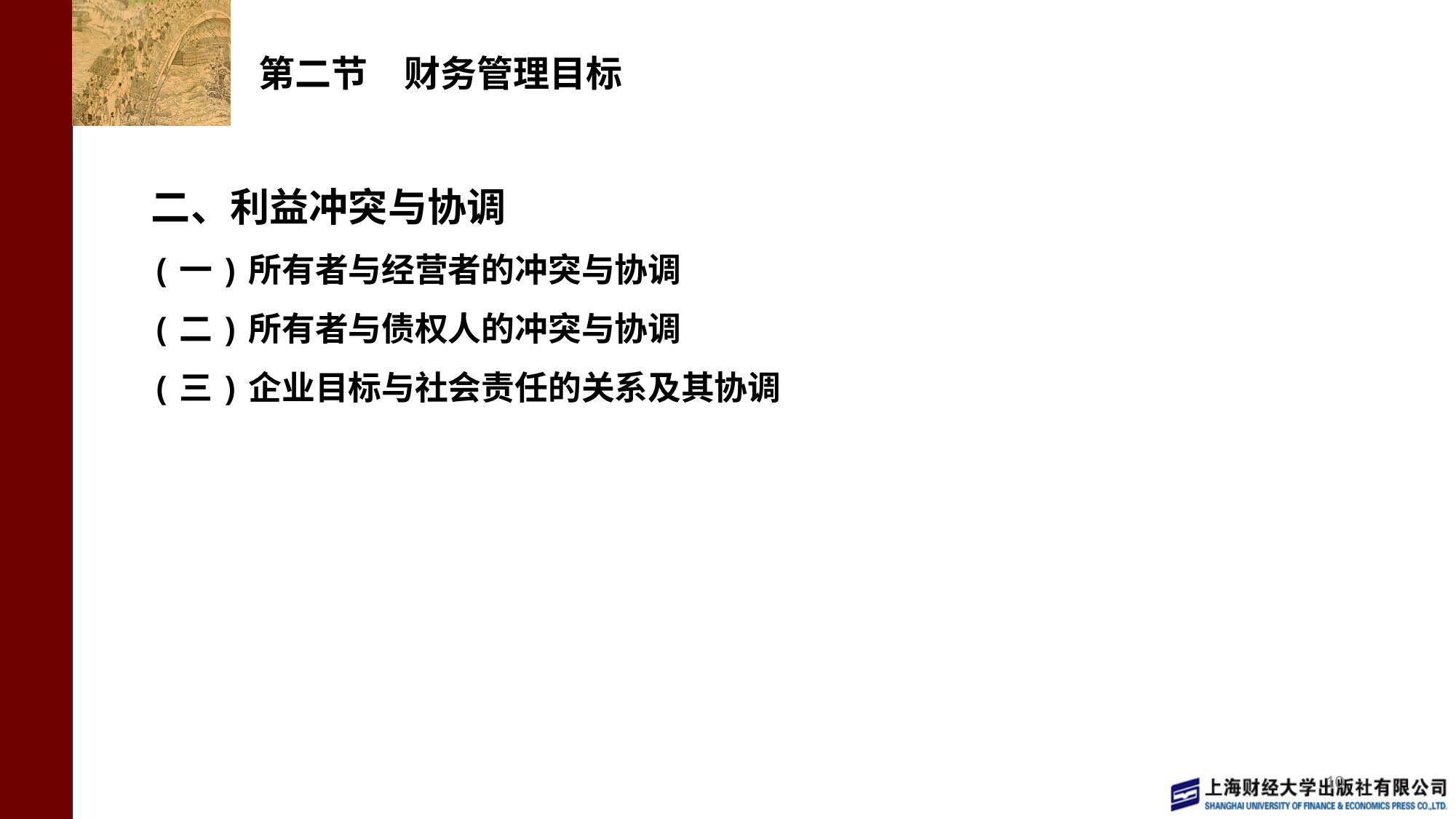

# 第二节　财务管理目标
二、利益冲突与协调
(一)所有者与经营者的冲突与协调
(二)所有者与债权人的冲突与协调
(三)企业目标与社会责任的关系及其协调

10